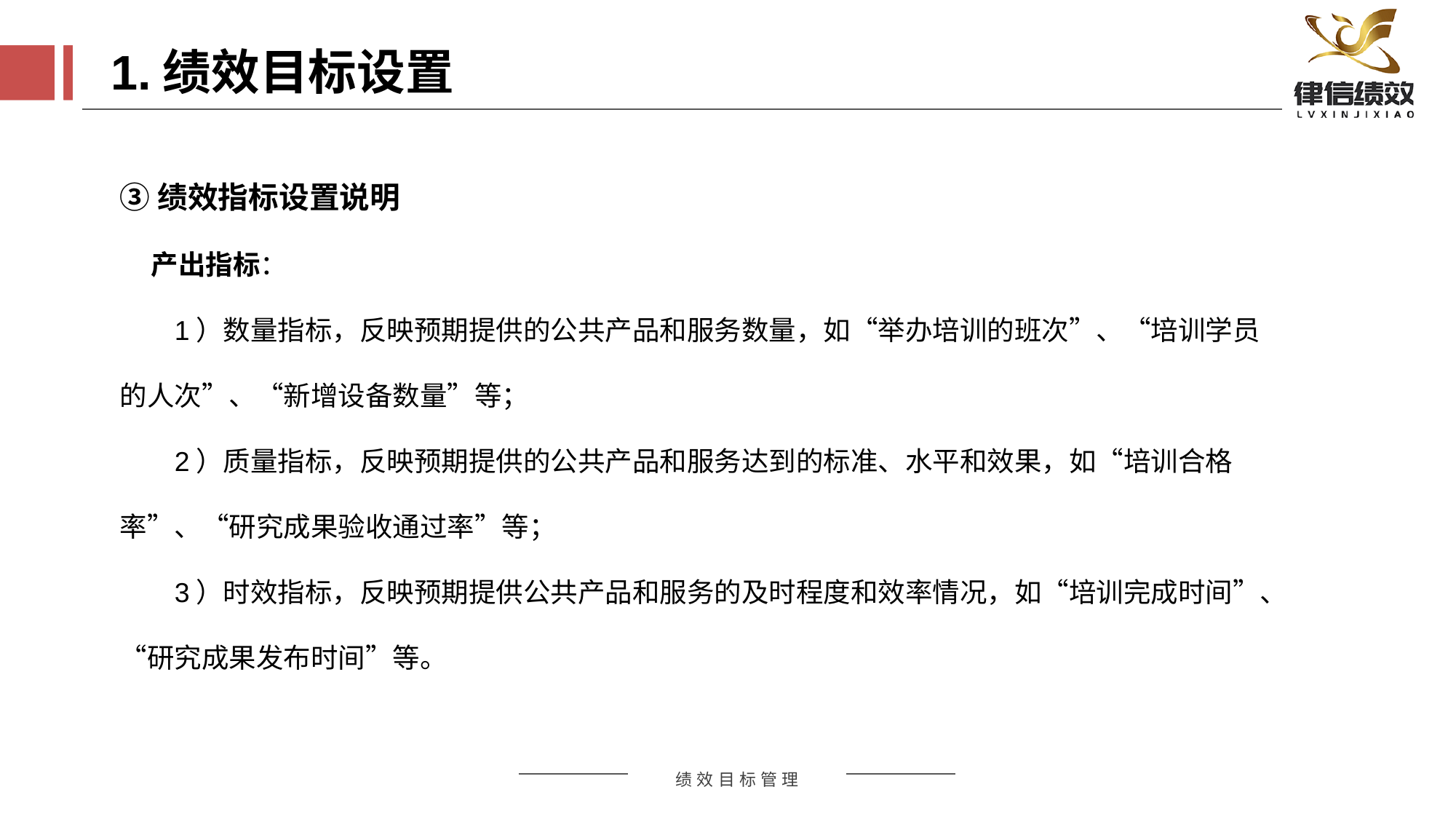

1.绩效目标设置
③绩效指标设置说明
    产出指标：
1）数量指标，反映预期提供的公共产品和服务数量，如“举办培训的班次”、“培训学员的人次”、“新增设备数量”等；
2）质量指标，反映预期提供的公共产品和服务达到的标准、水平和效果，如“培训合格率”、“研究成果验收通过率”等；
3）时效指标，反映预期提供公共产品和服务的及时程度和效率情况，如“培训完成时间”、“研究成果发布时间”等。